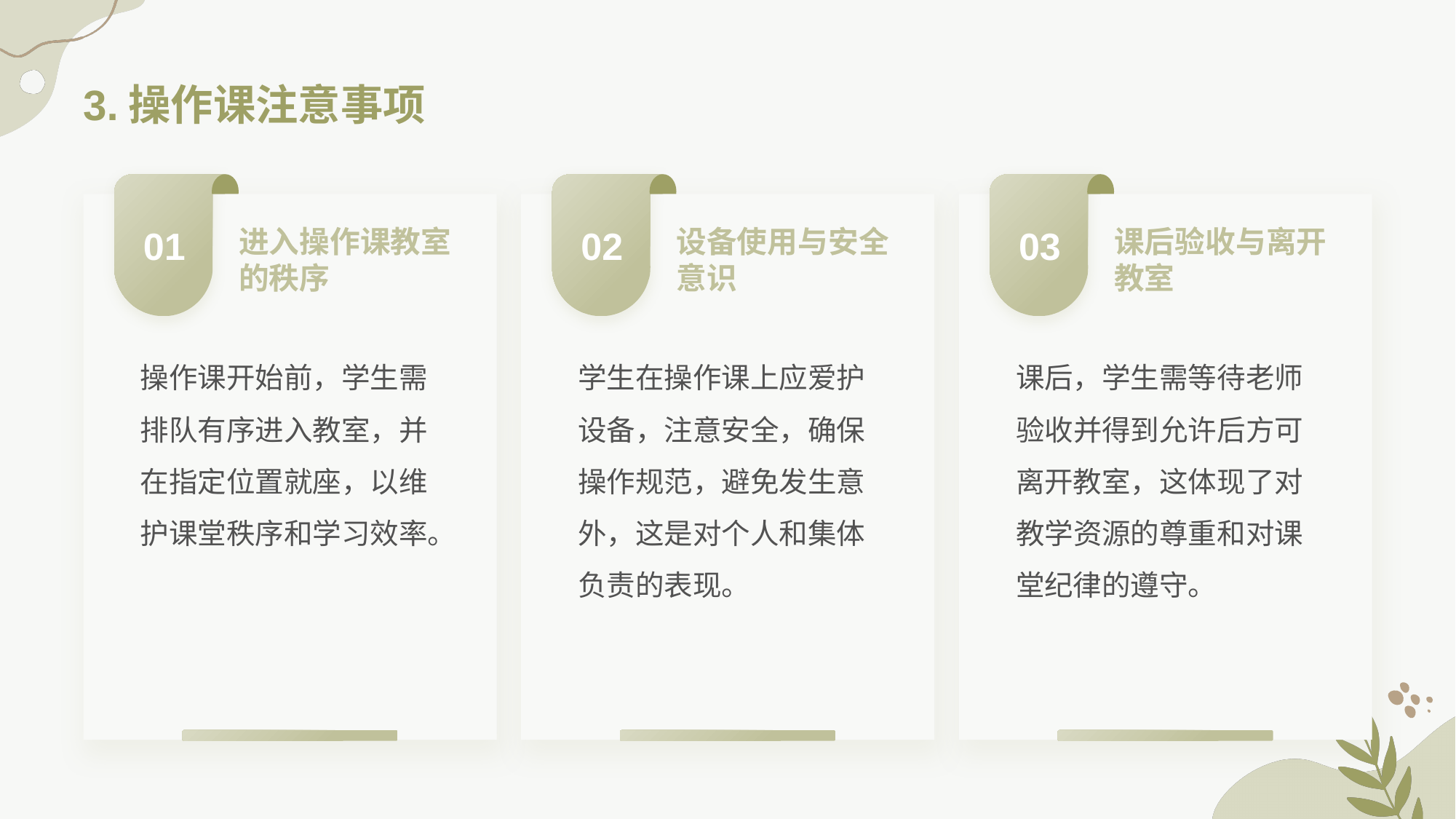

# 3.操作课注意事项

01
02
03

进入操作课教室的秩序
设备使用与安全意识
课后验收与离开教室
操作课开始前，学生需排队有序进入教室，并在指定位置就座，以维护课堂秩序和学习效率。
学生在操作课上应爱护设备，注意安全，确保操作规范，避免发生意外，这是对个人和集体负责的表现。
课后，学生需等待老师验收并得到允许后方可离开教室，这体现了对教学资源的尊重和对课堂纪律的遵守。